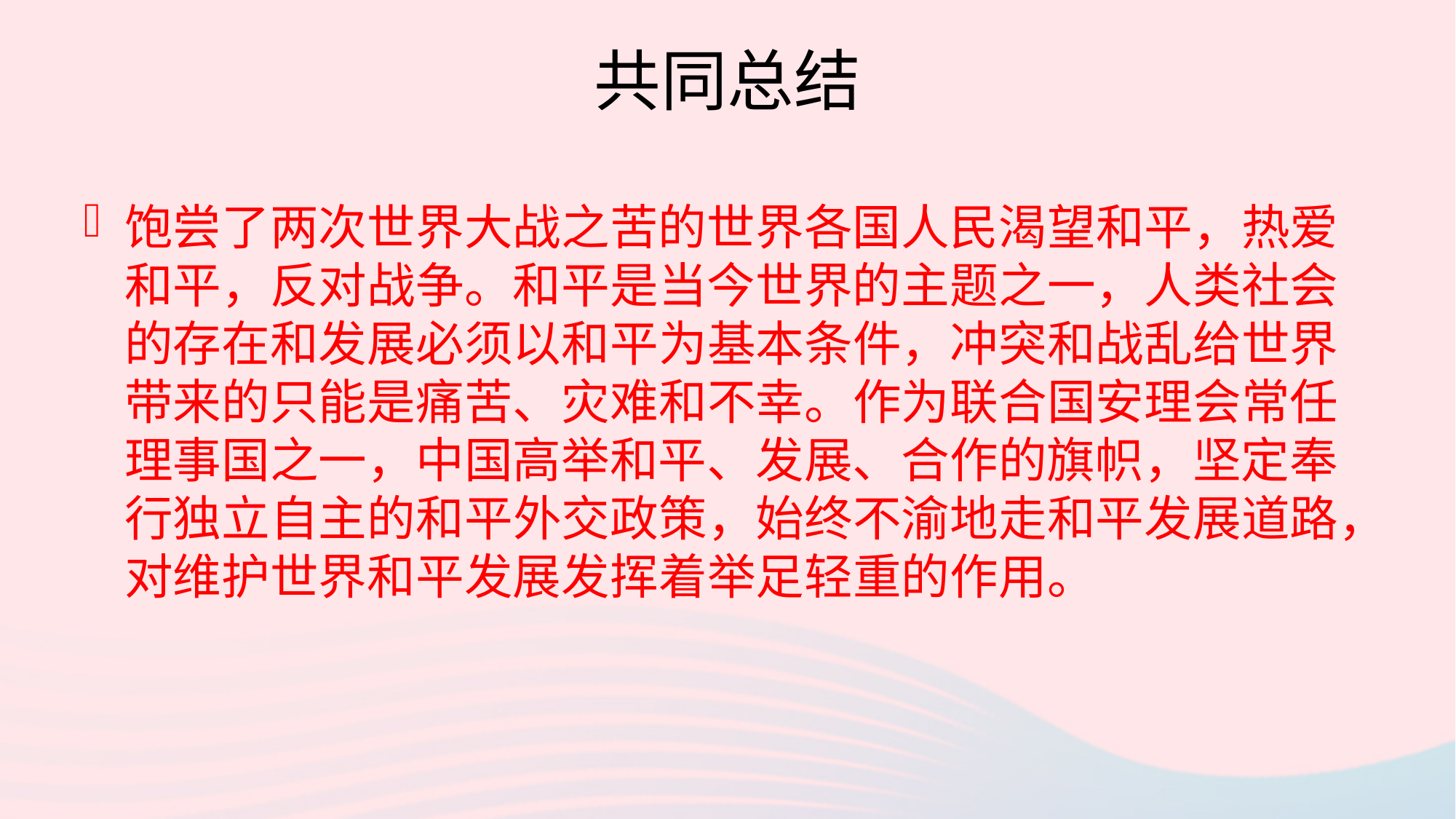

# 共同总结
饱尝了两次世界大战之苦的世界各国人民渴望和平，热爱和平，反对战争。和平是当今世界的主题之一，人类社会的存在和发展必须以和平为基本条件，冲突和战乱给世界带来的只能是痛苦、灾难和不幸。作为联合国安理会常任理事国之一，中国高举和平、发展、合作的旗帜，坚定奉行独立自主的和平外交政策，始终不渝地走和平发展道路，对维护世界和平发展发挥着举足轻重的作用。